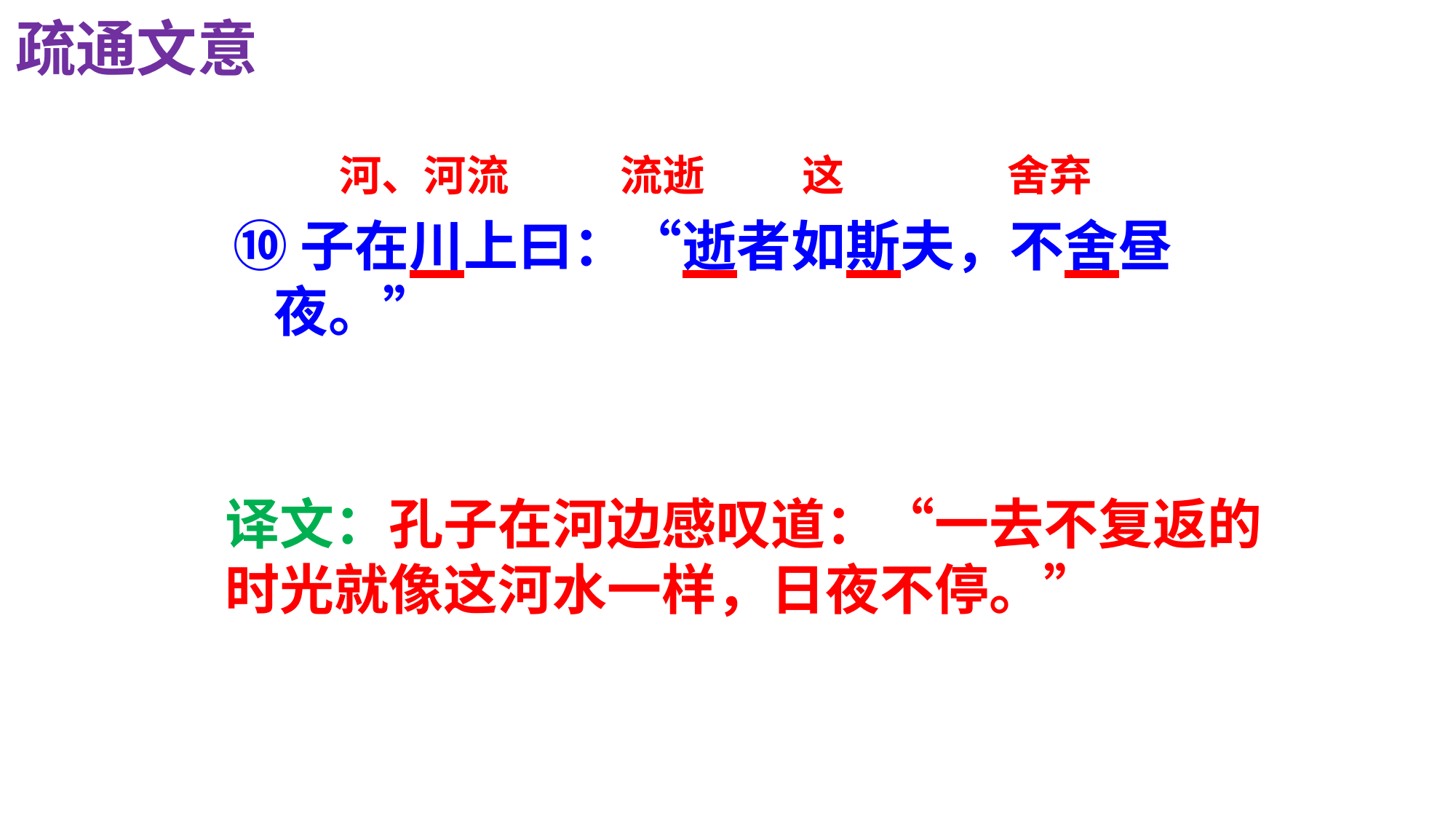

疏通文意
河、河流
流逝
这
舍弃
⑩子在川上曰：“逝者如斯夫，不舍昼夜。”
译文：孔子在河边感叹道：“一去不复返的时光就像这河水一样，日夜不停。”